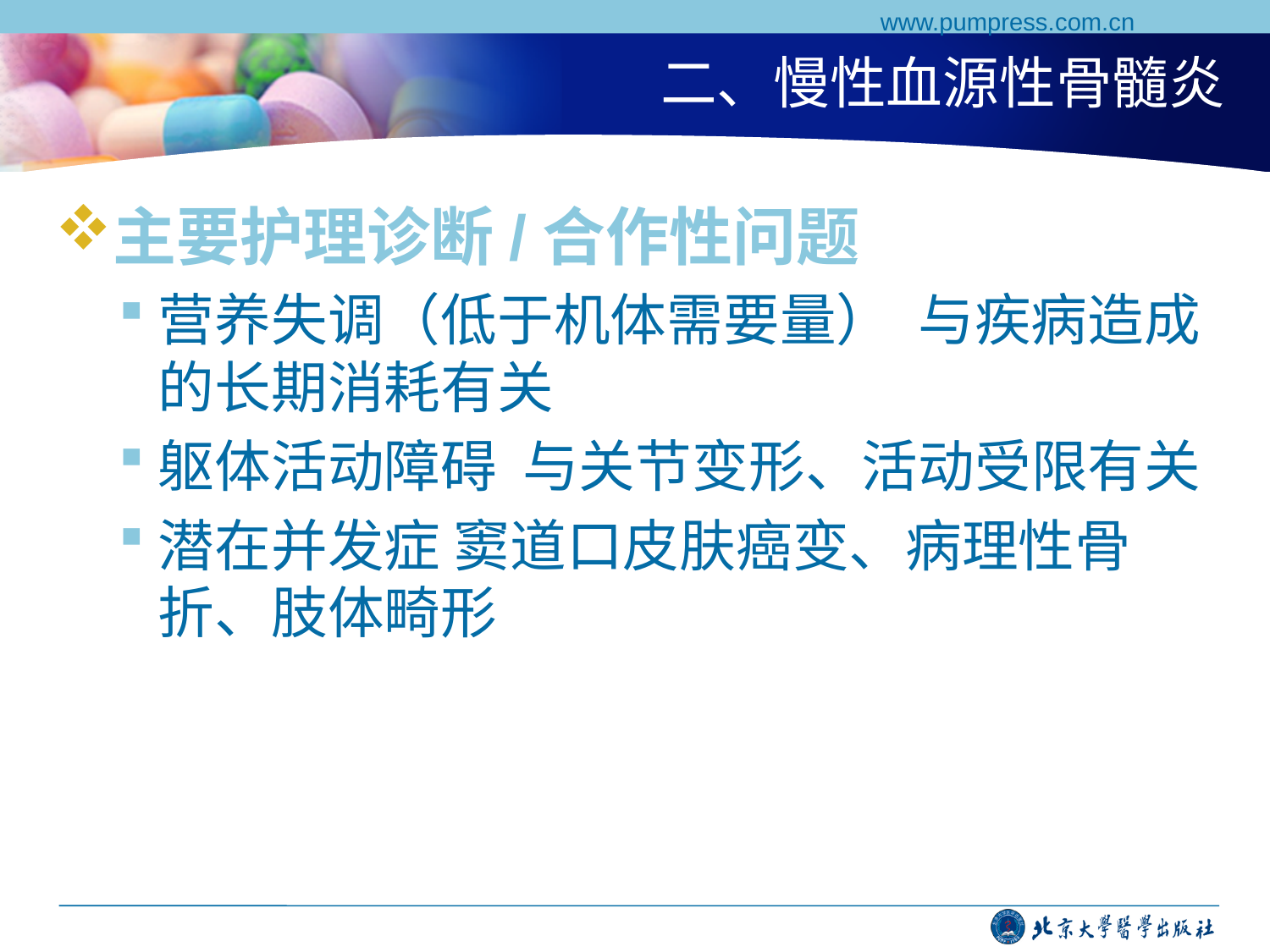

www.pumpress.com.cn
# 二、慢性血源性骨髓炎
主要护理诊断/合作性问题
营养失调（低于机体需要量）  与疾病造成的长期消耗有关
躯体活动障碍  与关节变形、活动受限有关
潜在并发症 窦道口皮肤癌变、病理性骨折、肢体畸形